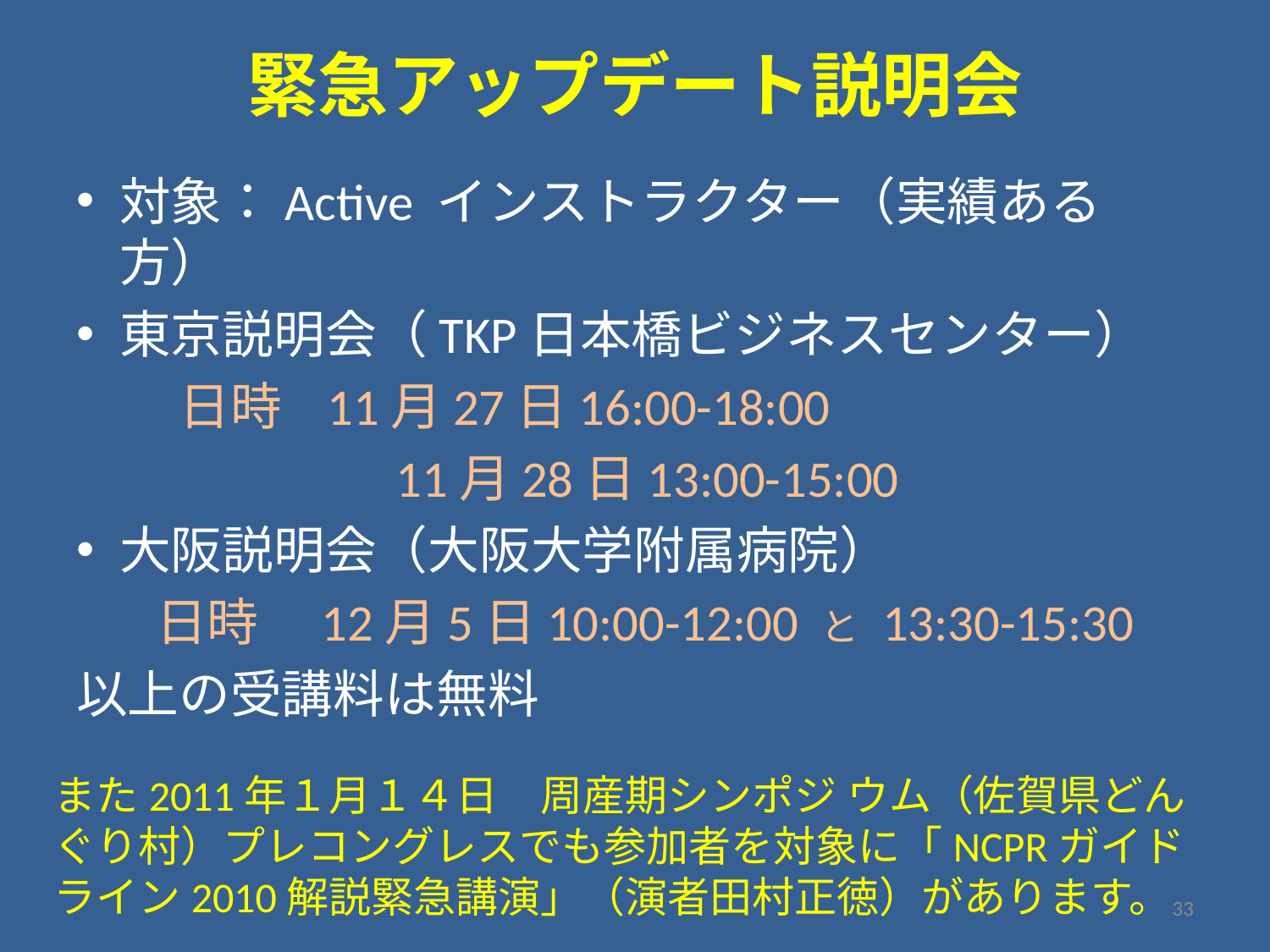

# 緊急アップデート説明会
対象：Active インストラクター（実績ある方）
東京説明会（TKP日本橋ビジネスセンター）
　　日時   11月27日16:00-18:00
　　　　　　11月28日13:00-15:00
大阪説明会（大阪大学附属病院）
      日時　12月5日10:00-12:00 と 13:30-15:30
以上の受講料は無料

また2011年１月１４日　周産期シンポジ ウム（佐賀県どんぐり村）プレコングレスでも参加者を対象に「NCPRガイドライン2010解説緊急講演」（演者田村正徳）があります。
33